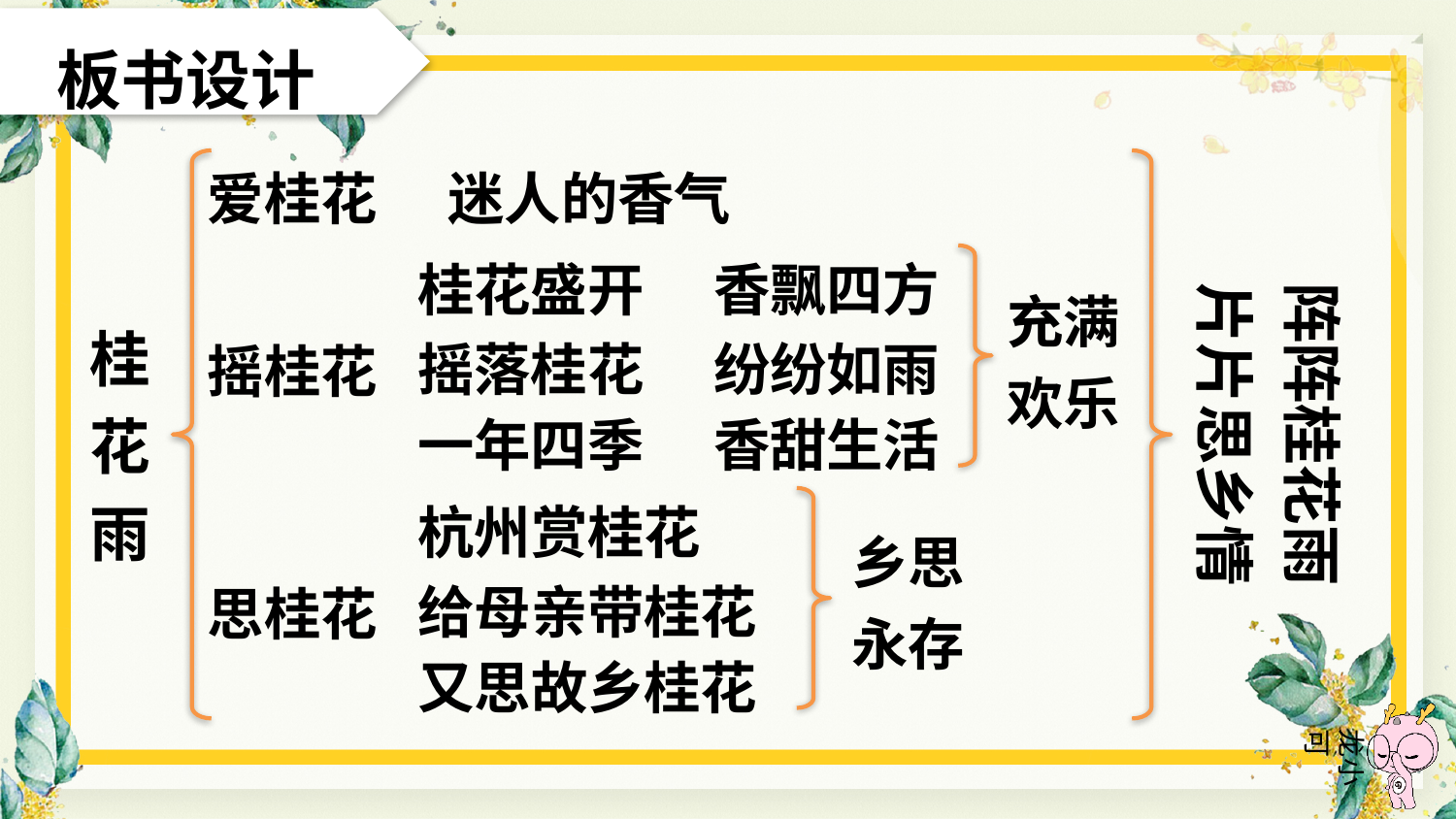

板书设计
爱桂花
迷人的香气

阵阵桂花雨
片片思乡情
桂花盛开
香飘四方

充满欢乐
桂花雨
摇落桂花
纷纷如雨
摇桂花
一年四季
香甜生活
杭州赏桂花

乡思永存
给母亲带桂花
思桂花
又思故乡桂花